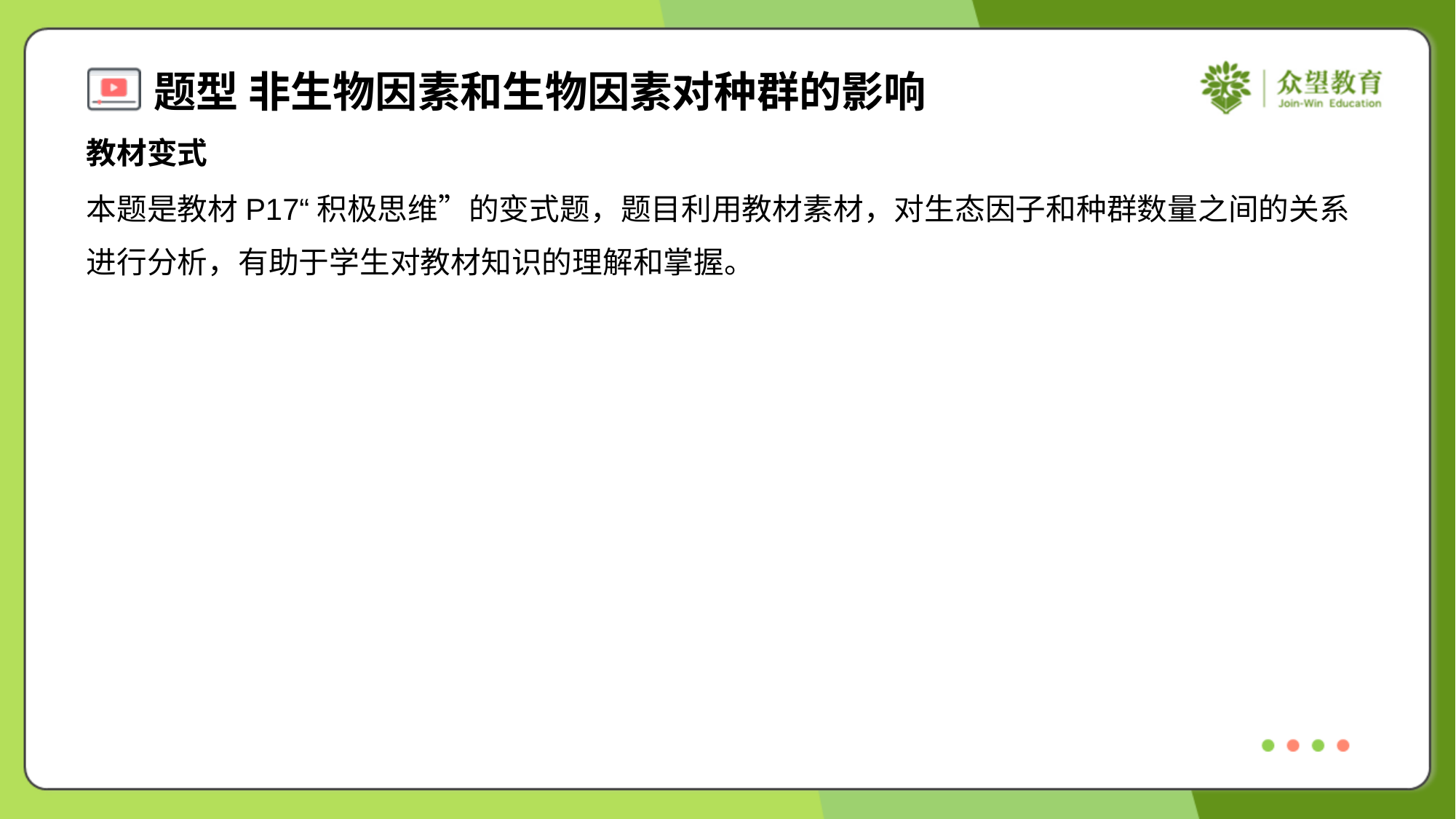

教材变式
本题是教材P17“积极思维”的变式题，题目利用教材素材，对生态因子和种群数量之间的关系
进行分析，有助于学生对教材知识的理解和掌握。